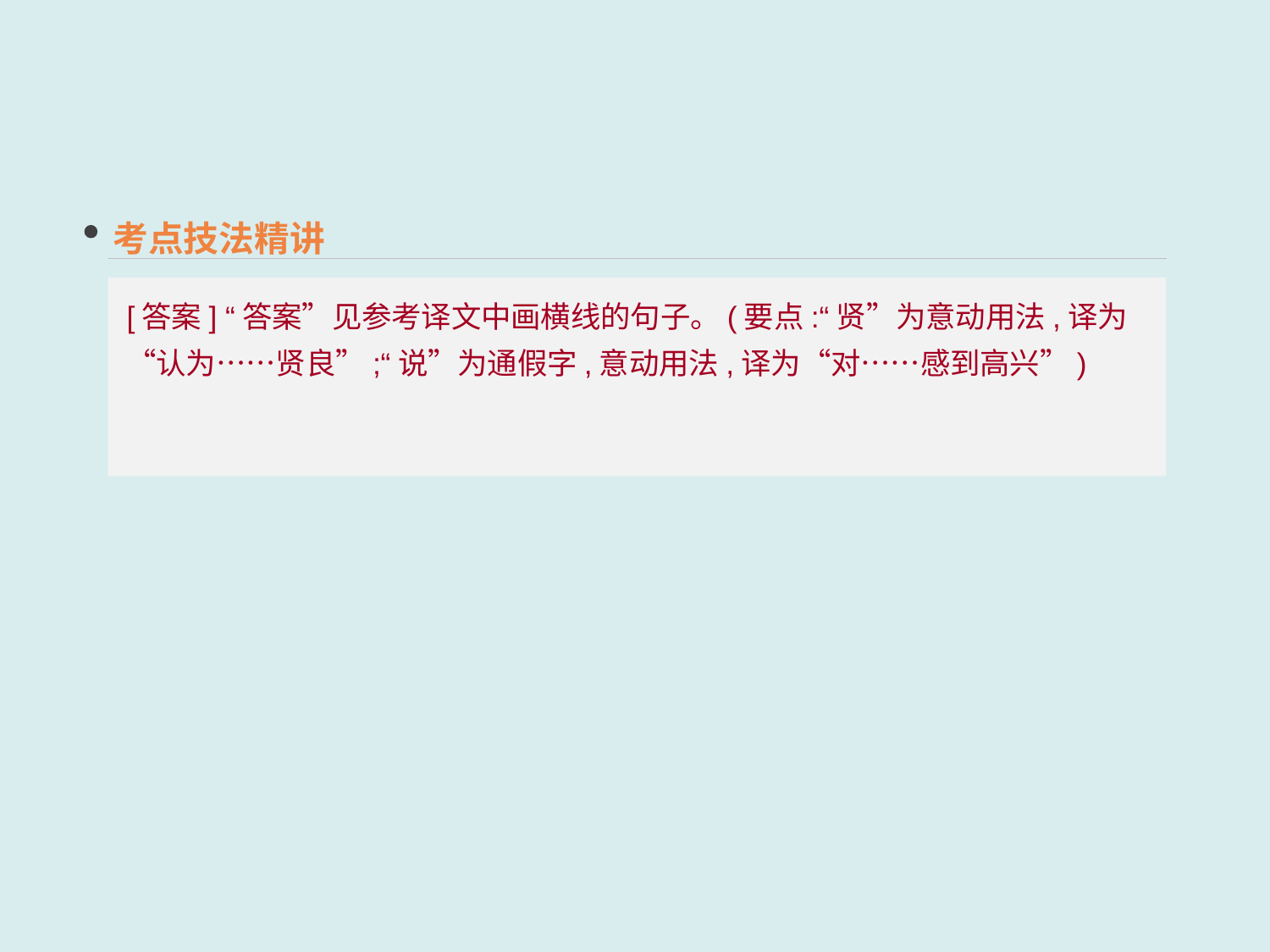

考点技法精讲

[答案] “答案”见参考译文中画横线的句子。(要点:“贤”为意动用法,译为“认为……贤良”;“说”为通假字,意动用法,译为“对……感到高兴”)